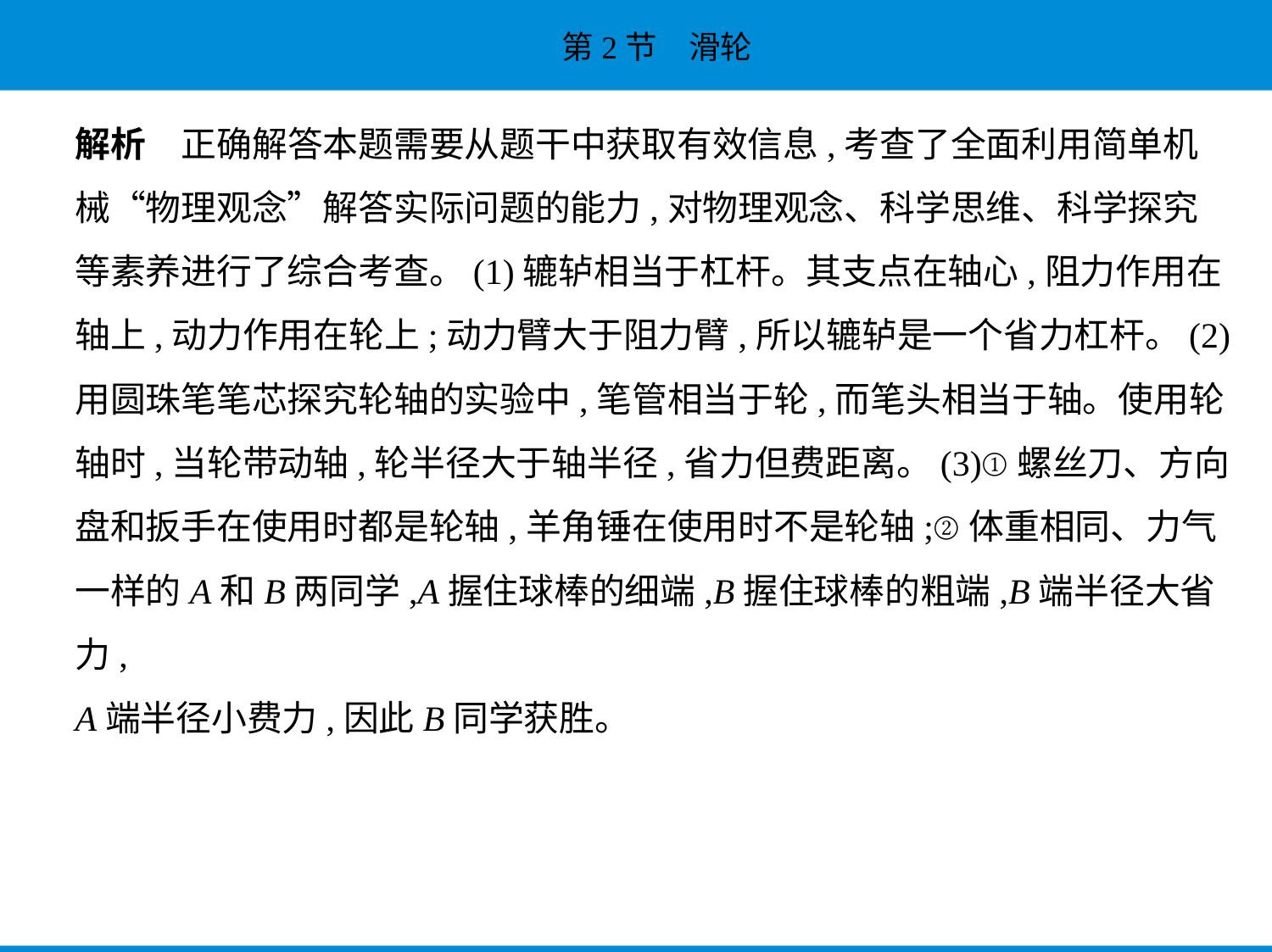

解析　正确解答本题需要从题干中获取有效信息,考查了全面利用简单机
械“物理观念”解答实际问题的能力,对物理观念、科学思维、科学探究
等素养进行了综合考查。(1)辘轳相当于杠杆。其支点在轴心,阻力作用在
轴上,动力作用在轮上;动力臂大于阻力臂,所以辘轳是一个省力杠杆。(2)
用圆珠笔笔芯探究轮轴的实验中,笔管相当于轮,而笔头相当于轴。使用轮
轴时,当轮带动轴,轮半径大于轴半径,省力但费距离。(3)①螺丝刀、方向
盘和扳手在使用时都是轮轴,羊角锤在使用时不是轮轴;②体重相同、力气
一样的A和B两同学,A握住球棒的细端,B握住球棒的粗端,B端半径大省力,
A端半径小费力,因此B同学获胜。